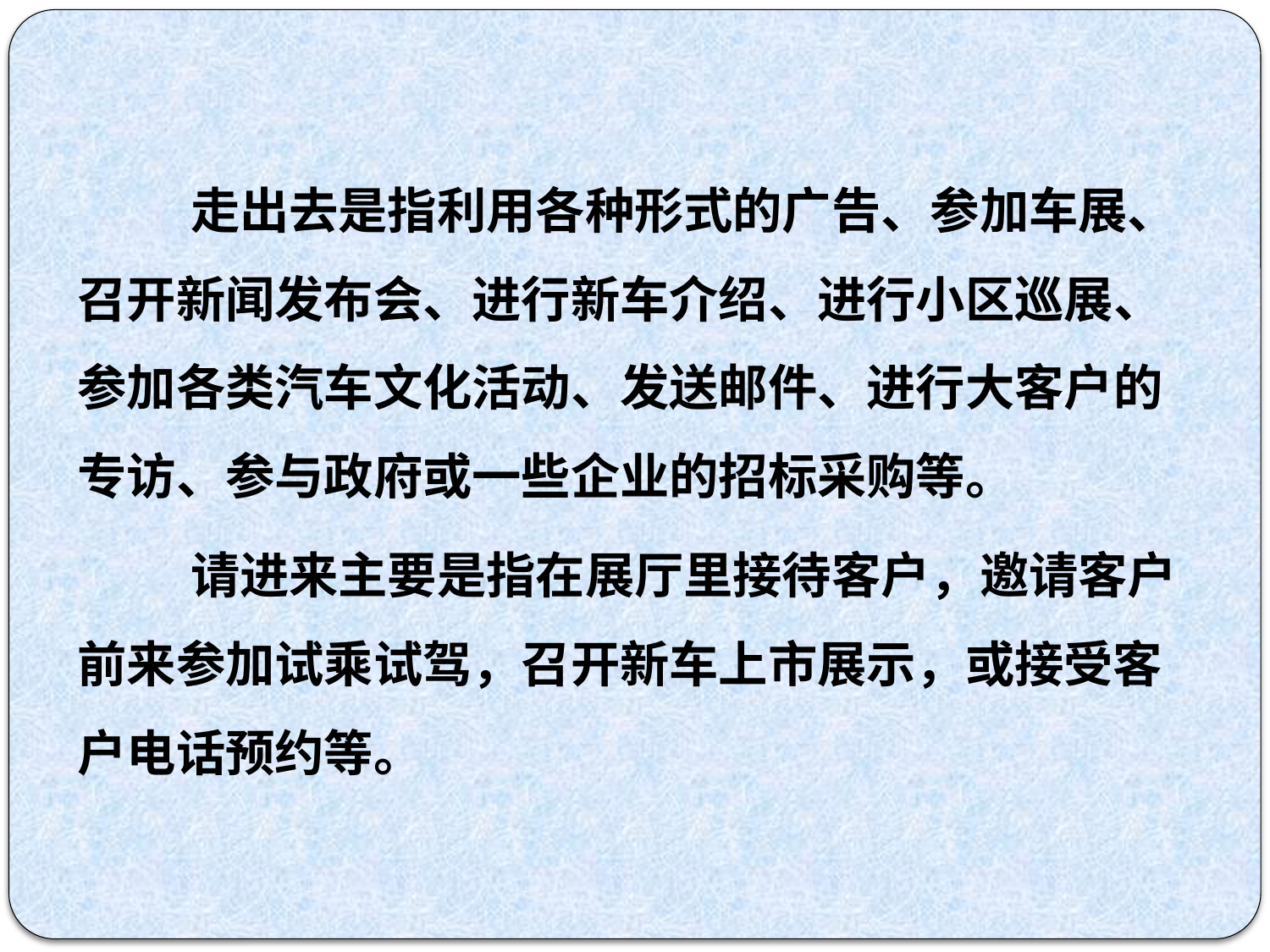

走出去是指利用各种形式的广告、参加车展、召开新闻发布会、进行新车介绍、进行小区巡展、参加各类汽车文化活动、发送邮件、进行大客户的专访、参与政府或一些企业的招标采购等。
         请进来主要是指在展厅里接待客户，邀请客户前来参加试乘试驾，召开新车上市展示，或接受客户电话预约等。